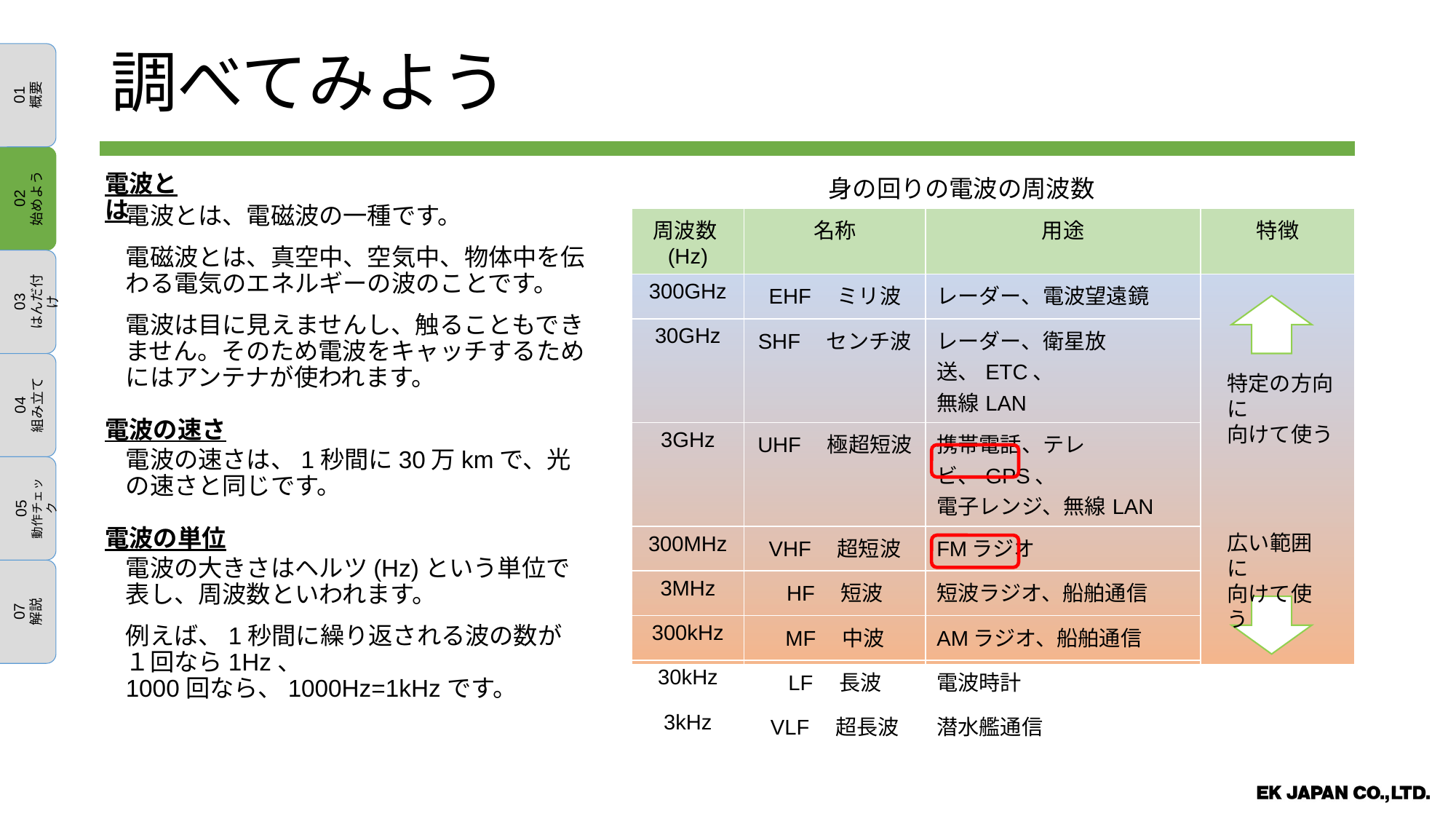

01
概要

02
始めよう

03
はんだ付け

04
組み立て

05
動作チェック

07
解説
調べてみよう
電波とは
身の回りの電波の周波数
電波とは、電磁波の一種です。
電磁波とは、真空中、空気中、物体中を伝わる電気のエネルギーの波のことです。
電波は目に見えませんし、触ることもできません。そのため電波をキャッチするためにはアンテナが使われます。

電波の速さは、1秒間に30万kmで、光の速さと同じです。

電波の大きさはヘルツ(Hz)という単位で表し、周波数といわれます。
例えば、1秒間に繰り返される波の数が
１回なら1Hz、
1000回なら、1000Hz=1kHzです。
| 周波数(Hz) | 名称 | 用途 | 特徴 |
| --- | --- | --- | --- |
| 300GHz | EHF　ミリ波 | レーダー、電波望遠鏡 |  |
| 30GHz | SHF　センチ波 | レーダー、衛星放送、ETC、 無線LAN |  |
| 3GHz | UHF　極超短波 | 携帯電話、テレビ、GPS、 電子レンジ、無線LAN |  |
| 300MHz | VHF　超短波 | FMラジオ |  |
| 3MHz | HF　短波 | 短波ラジオ、船舶通信 |  |
| 300kHz | MF　中波 | AMラジオ、船舶通信 |  |
| 30kHz | LF　長波 | 電波時計 |  |
| 3kHz | VLF　超長波 | 潜水艦通信 |  |

特定の方向に
向けて使う
電波の速さ

電波の単位
広い範囲に
向けて使う